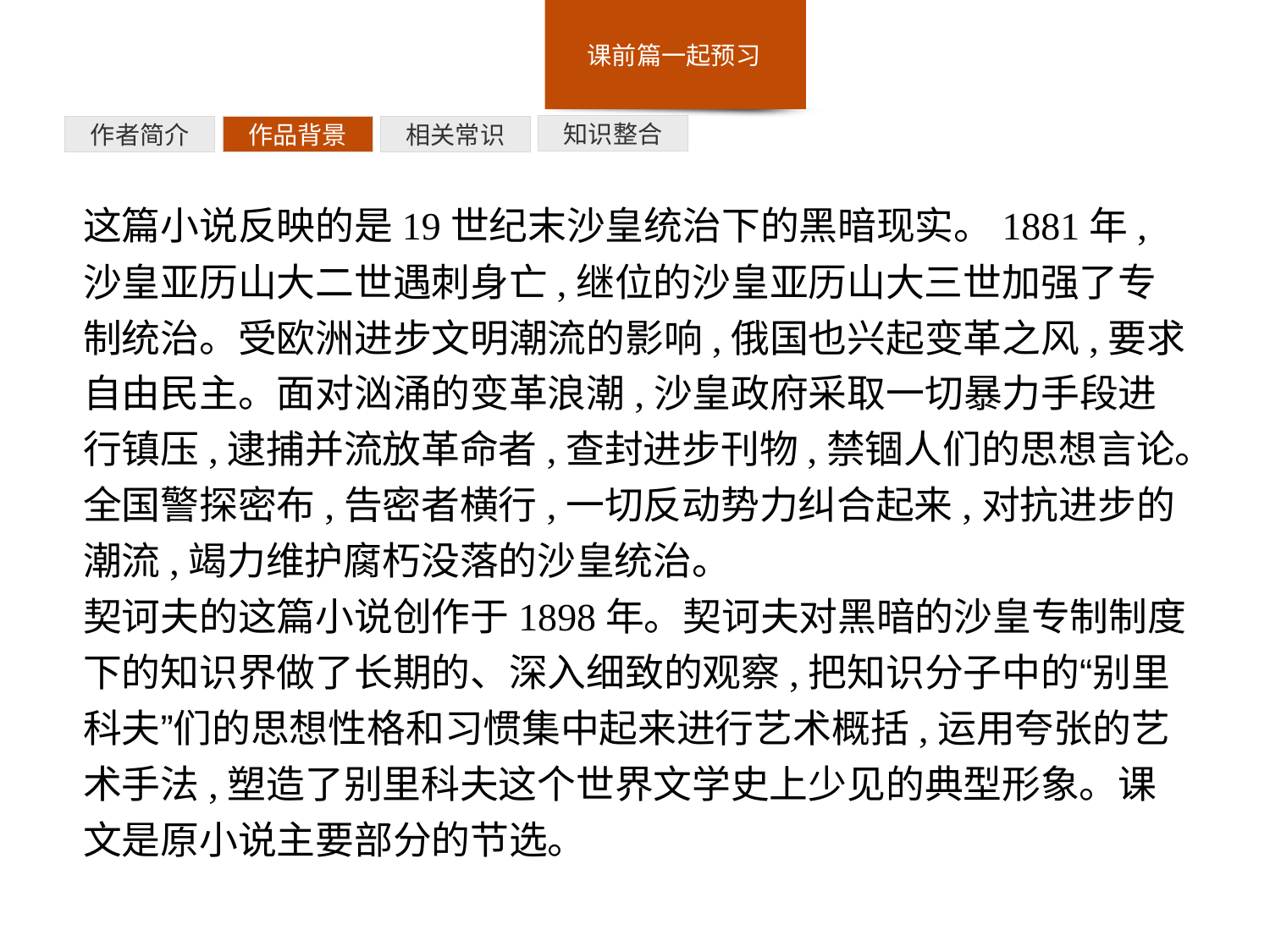

知识整合
相关常识
作品背景
作者简介
这篇小说反映的是19世纪末沙皇统治下的黑暗现实。1881年,沙皇亚历山大二世遇刺身亡,继位的沙皇亚历山大三世加强了专制统治。受欧洲进步文明潮流的影响,俄国也兴起变革之风,要求自由民主。面对汹涌的变革浪潮,沙皇政府采取一切暴力手段进行镇压,逮捕并流放革命者,查封进步刊物,禁锢人们的思想言论。全国警探密布,告密者横行,一切反动势力纠合起来,对抗进步的潮流,竭力维护腐朽没落的沙皇统治。
契诃夫的这篇小说创作于1898年。契诃夫对黑暗的沙皇专制制度下的知识界做了长期的、深入细致的观察,把知识分子中的“别里科夫”们的思想性格和习惯集中起来进行艺术概括,运用夸张的艺术手法,塑造了别里科夫这个世界文学史上少见的典型形象。课文是原小说主要部分的节选。